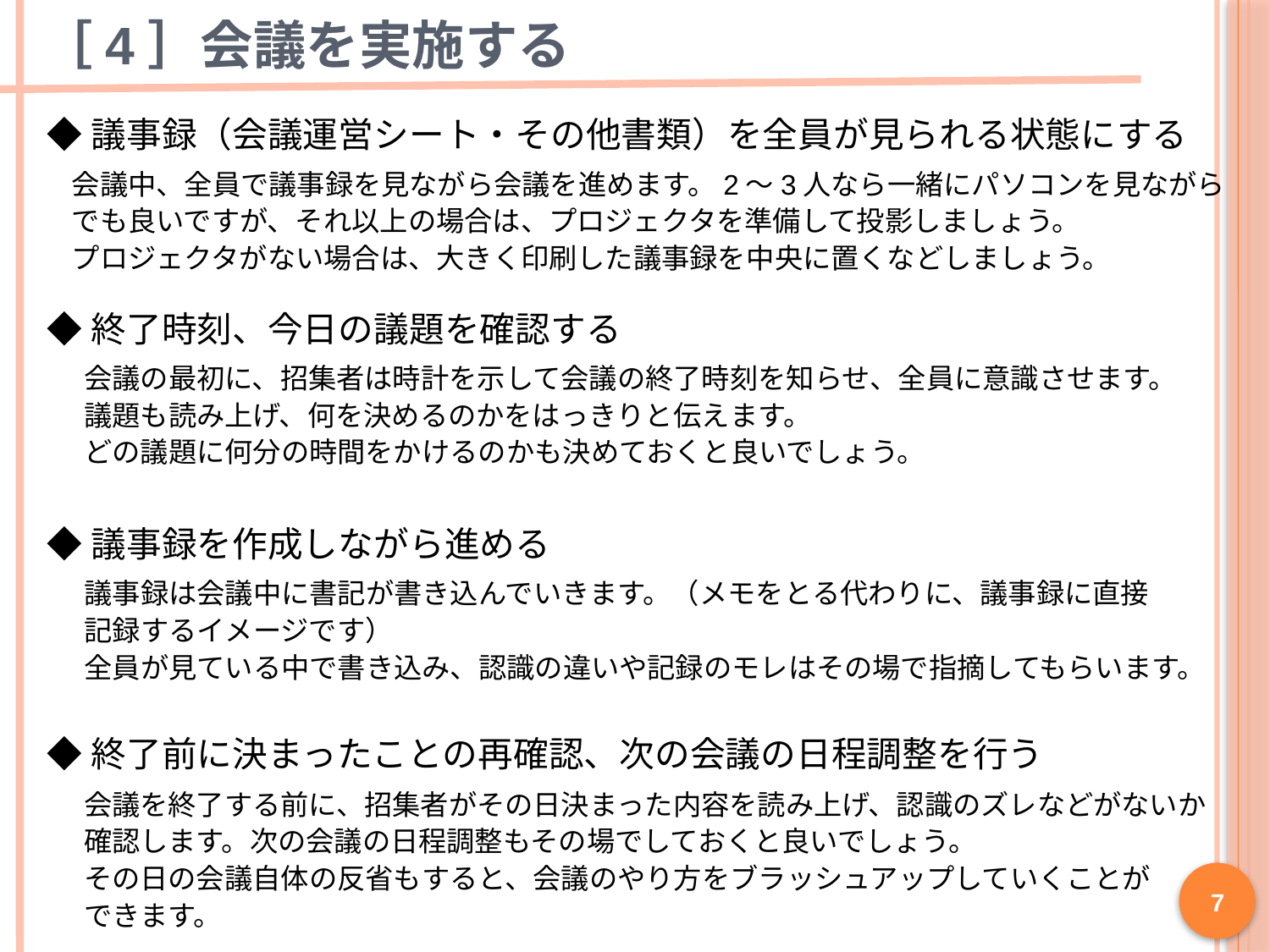

# ［4］会議を実施する
◆議事録（会議運営シート・その他書類）を全員が見られる状態にする
会議中、全員で議事録を見ながら会議を進めます。2～3人なら一緒にパソコンを見ながら
でも良いですが、それ以上の場合は、プロジェクタを準備して投影しましょう。
プロジェクタがない場合は、大きく印刷した議事録を中央に置くなどしましょう。
◆終了時刻、今日の議題を確認する
会議の最初に、招集者は時計を示して会議の終了時刻を知らせ、全員に意識させます。
議題も読み上げ、何を決めるのかをはっきりと伝えます。
どの議題に何分の時間をかけるのかも決めておくと良いでしょう。
◆議事録を作成しながら進める
議事録は会議中に書記が書き込んでいきます。（メモをとる代わりに、議事録に直接
記録するイメージです）
全員が見ている中で書き込み、認識の違いや記録のモレはその場で指摘してもらいます。
◆終了前に決まったことの再確認、次の会議の日程調整を行う
会議を終了する前に、招集者がその日決まった内容を読み上げ、認識のズレなどがないか
確認します。次の会議の日程調整もその場でしておくと良いでしょう。
その日の会議自体の反省もすると、会議のやり方をブラッシュアップしていくことが
できます。
7